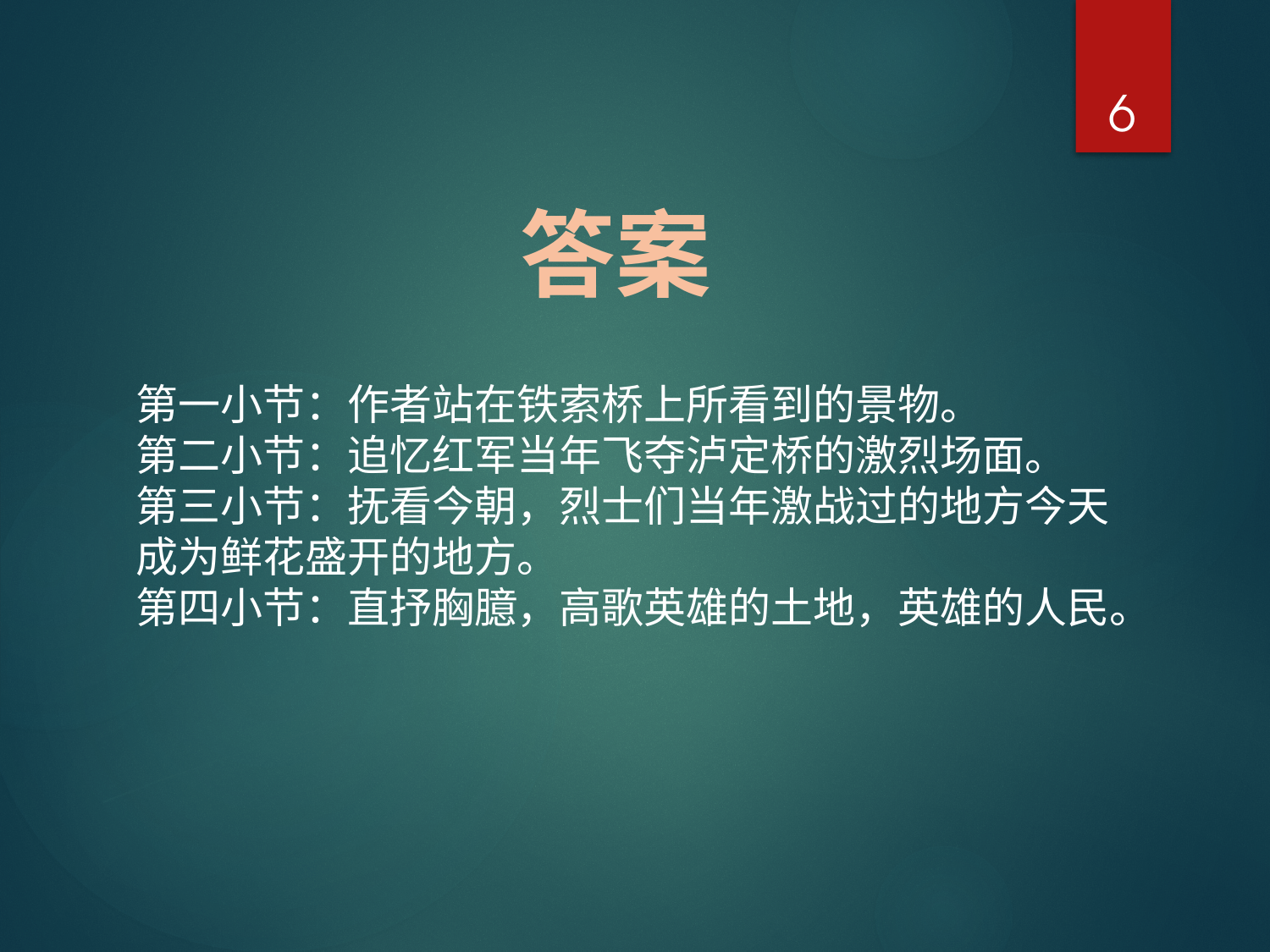

6
答案
第一小节：作者站在铁索桥上所看到的景物。
第二小节：追忆红军当年飞夺泸定桥的激烈场面。
第三小节：抚看今朝，烈士们当年激战过的地方今天成为鲜花盛开的地方。
第四小节：直抒胸臆，高歌英雄的土地，英雄的人民。